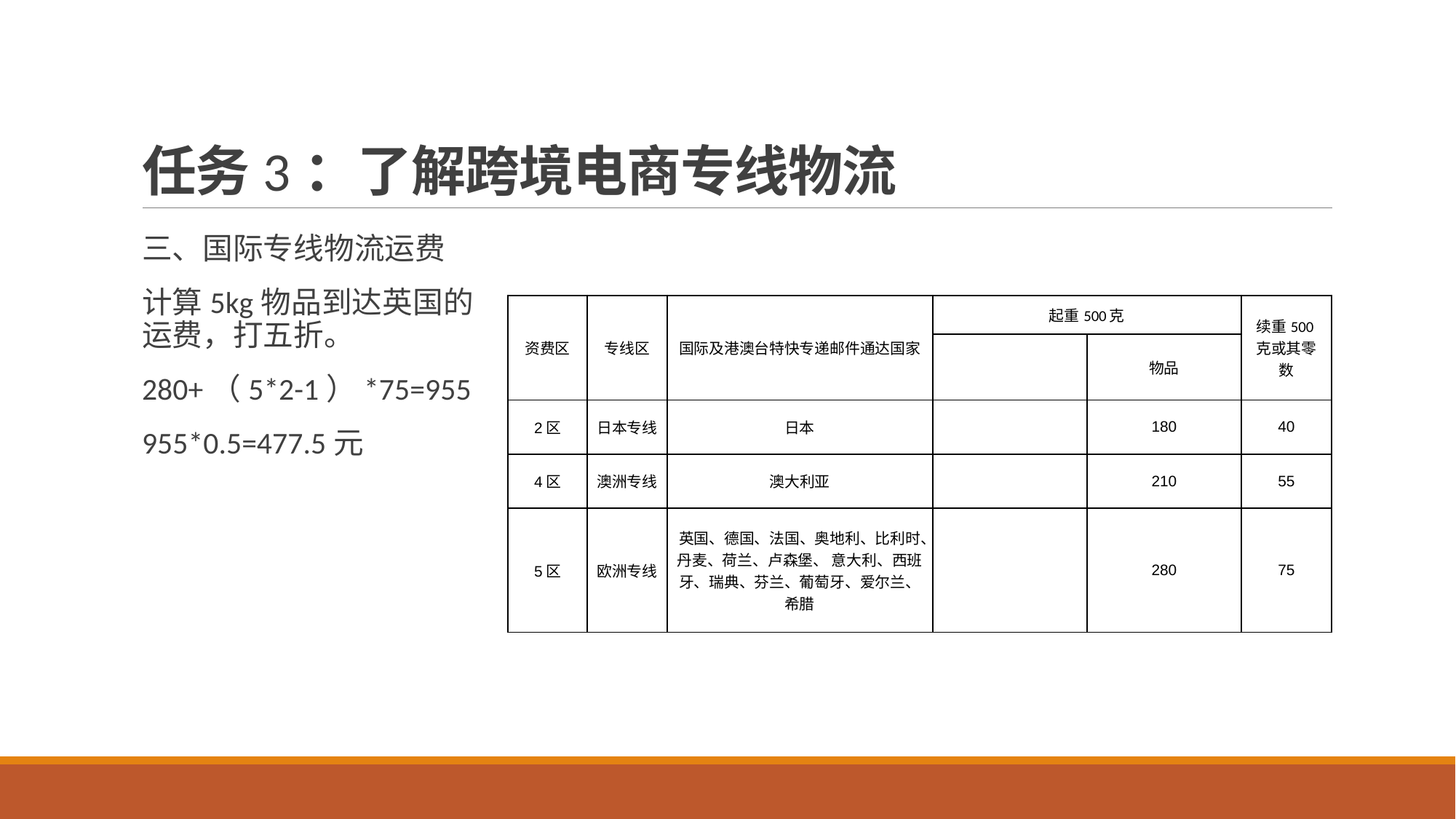

# 任务3：了解跨境电商专线物流
三、国际专线物流运费
计算5kg物品到达英国的运费，打五折。
280+（5*2-1）*75=955
955*0.5=477.5元

| 资费区 | 专线区 | 国际及港澳台特快专递邮件通达国家 | 起重500克 |  | 续重500克或其零数 |
| --- | --- | --- | --- | --- | --- |
|  |  |  |  | 物品 |  |
| 2区 | 日本专线 | 日本 |  | 180 | 40 |
| 4区 | 澳洲专线 | 澳大利亚 |  | 210 | 55 |
| 5区 | 欧洲专线 | 英国、德国、法国、奥地利、比利时、丹麦、荷兰、卢森堡、 意大利、西班牙、瑞典、芬兰、葡萄牙、爱尔兰、希腊 |  | 280 | 75 |